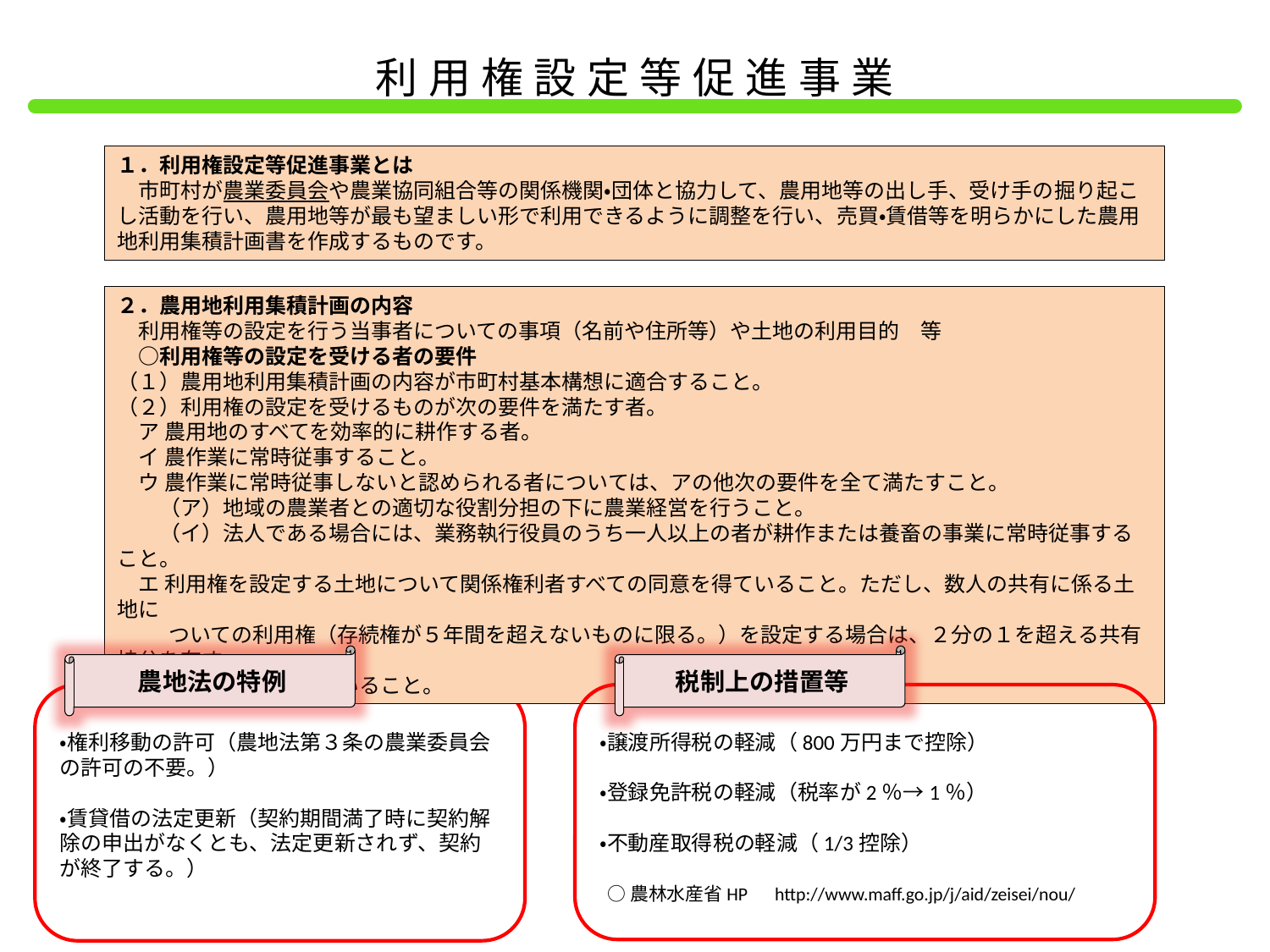

利用権設定等促進事業
１．利用権設定等促進事業とは
　市町村が農業委員会や農業協同組合等の関係機関・団体と協力して、農用地等の出し手、受け手の掘り起こし活動を行い、農用地等が最も望ましい形で利用できるように調整を行い、売買・賃借等を明らかにした農用地利用集積計画書を作成するものです。
２．農用地利用集積計画の内容
　利用権等の設定を行う当事者についての事項（名前や住所等）や土地の利用目的　等
　○利用権等の設定を受ける者の要件
（１）農用地利用集積計画の内容が市町村基本構想に適合すること。
（２）利用権の設定を受けるものが次の要件を満たす者。
　ア 農用地のすべてを効率的に耕作する者。
　イ 農作業に常時従事すること。
　ウ 農作業に常時従事しないと認められる者については、アの他次の要件を全て満たすこと。
　　（ア）地域の農業者との適切な役割分担の下に農業経営を行うこと。
　　（イ）法人である場合には、業務執行役員のうち一人以上の者が耕作または養畜の事業に常時従事すること。
　エ 利用権を設定する土地について関係権利者すべての同意を得ていること。ただし、数人の共有に係る土地に
　　  ついての利用権（存続権が５年間を超えないものに限る。）を設定する場合は、２分の１を超える共有持分を有す
　　  る者の同意を得ていること。
農地法の特例
税制上の措置等

・権利移動の許可（農地法第３条の農業委員会の許可の不要。）

・賃貸借の法定更新（契約期間満了時に契約解除の申出がなくとも、法定更新されず、契約が終了する。）

・譲渡所得税の軽減（800万円まで控除）

・登録免許税の軽減（税率が2％→1％）

・不動産取得税の軽減（1/3控除）

○農林水産省HP　http://www.maff.go.jp/j/aid/zeisei/nou/